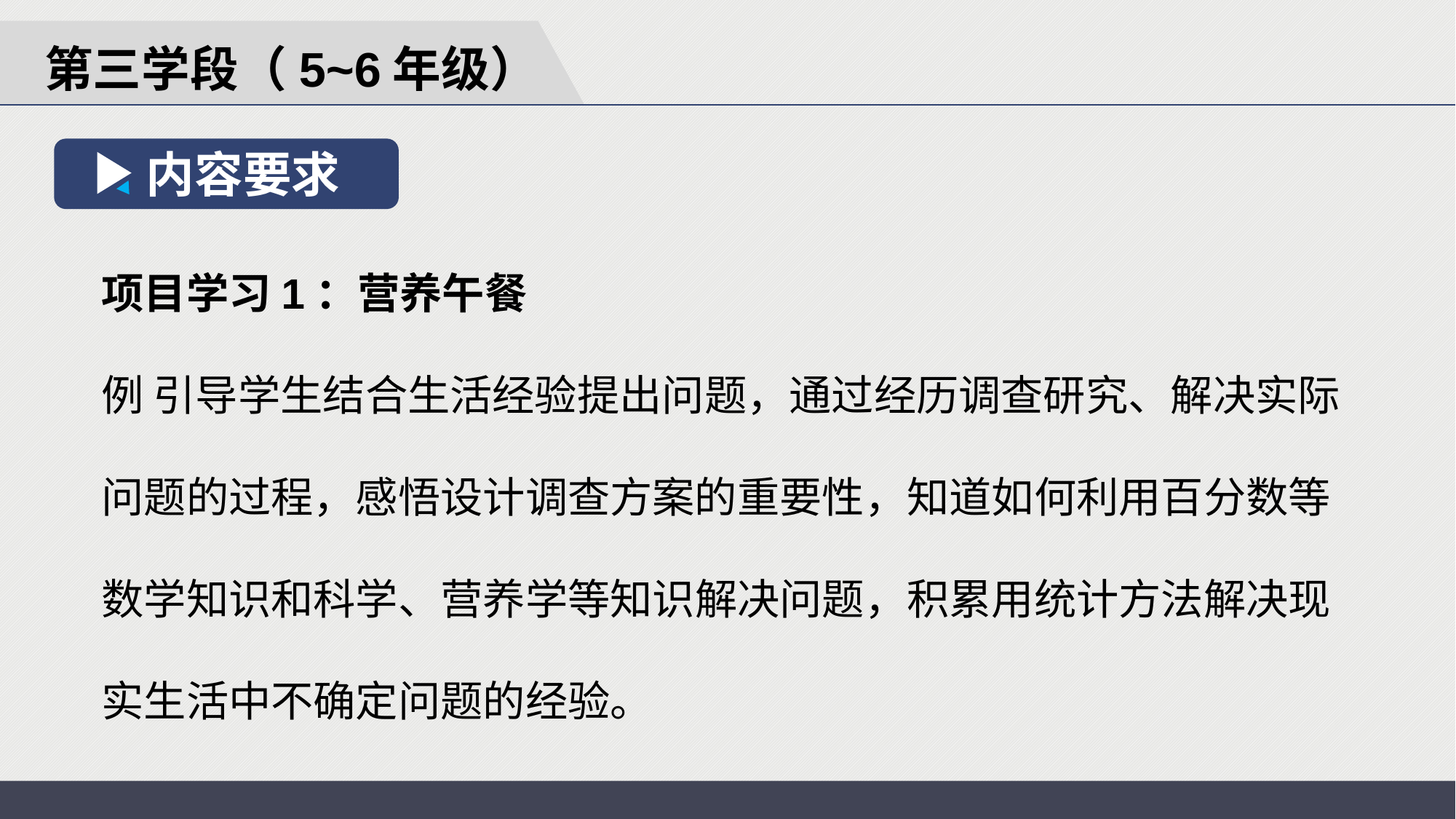

第三学段（5~6年级）
内容要求

项目学习1：营养午餐
例 引导学生结合生活经验提出问题，通过经历调查研究、解决实际问题的过程，感悟设计调查方案的重要性，知道如何利用百分数等数学知识和科学、营养学等知识解决问题，积累用统计方法解决现实生活中不确定问题的经验。